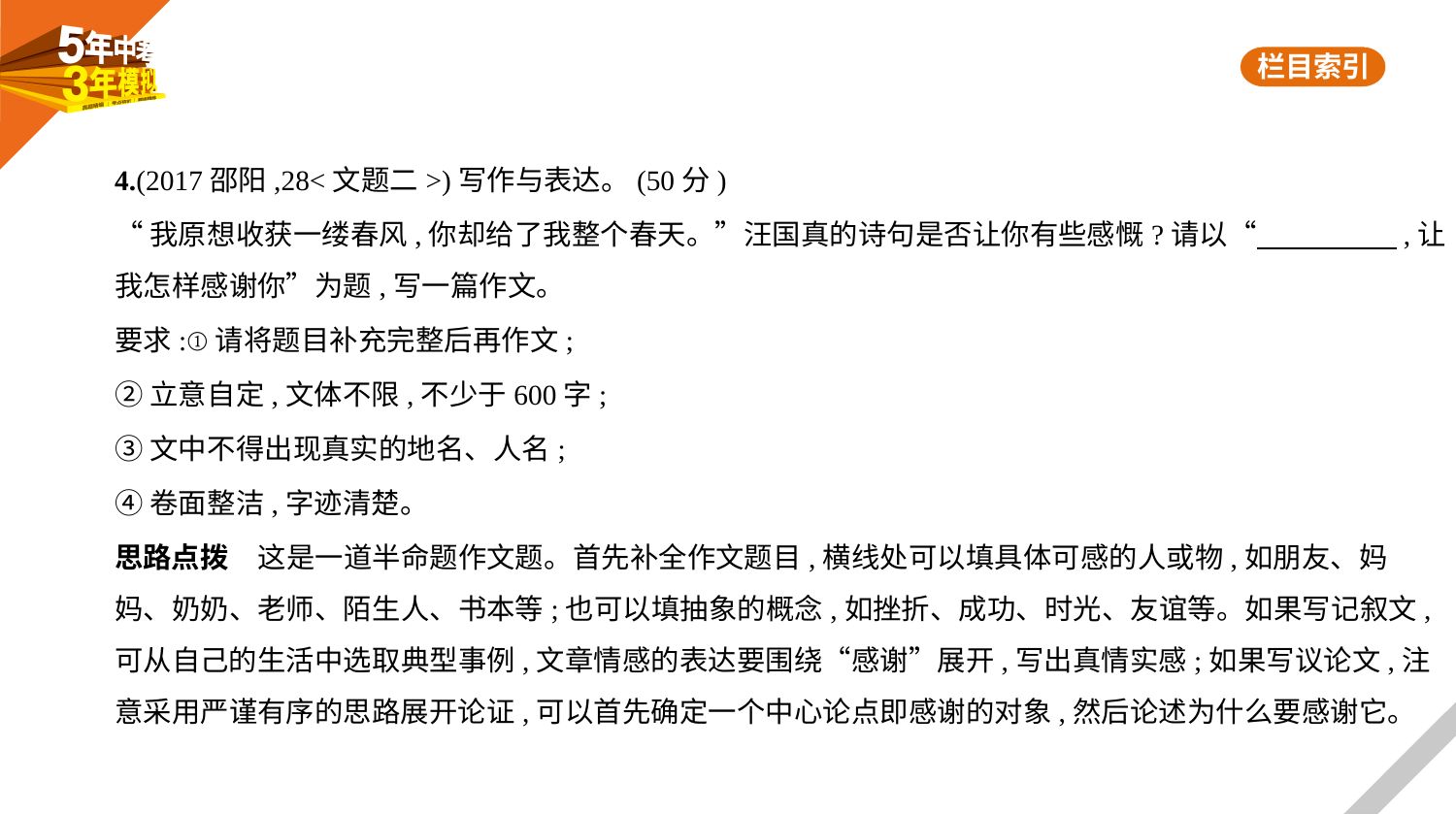

4.(2017邵阳,28<文题二>)写作与表达。(50分)
“我原想收获一缕春风,你却给了我整个春天。”汪国真的诗句是否让你有些感慨?请以“　　　　    ,让
我怎样感谢你”为题,写一篇作文。
要求:①请将题目补充完整后再作文;
②立意自定,文体不限,不少于600字;
③文中不得出现真实的地名、人名;
④卷面整洁,字迹清楚。
思路点拨　这是一道半命题作文题。首先补全作文题目,横线处可以填具体可感的人或物,如朋友、妈
妈、奶奶、老师、陌生人、书本等;也可以填抽象的概念,如挫折、成功、时光、友谊等。如果写记叙文,
可从自己的生活中选取典型事例,文章情感的表达要围绕“感谢”展开,写出真情实感;如果写议论文,注
意采用严谨有序的思路展开论证,可以首先确定一个中心论点即感谢的对象,然后论述为什么要感谢它。